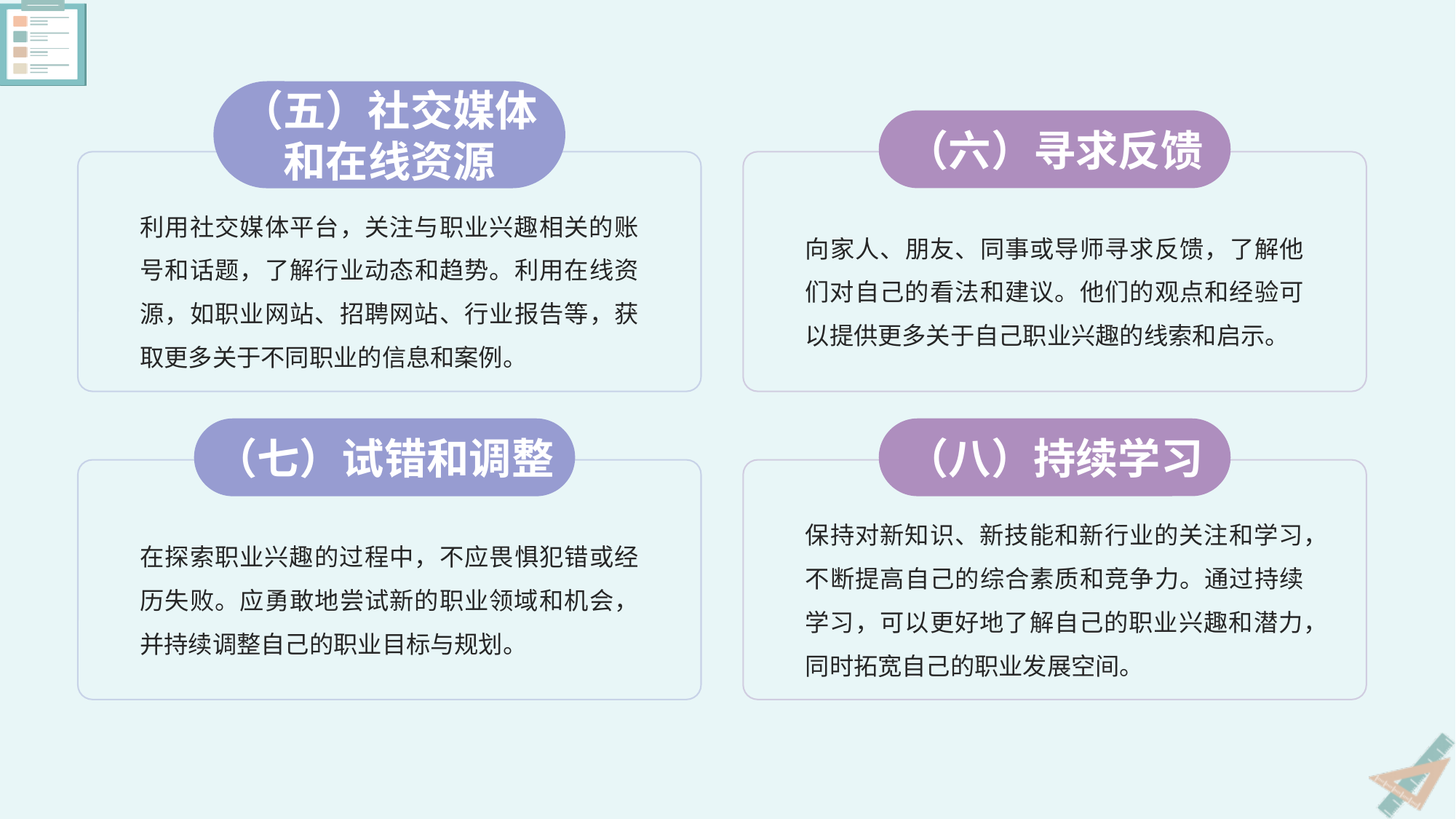

（五）社交媒体和在线资源
（六）寻求反馈
利用社交媒体平台，关注与职业兴趣相关的账号和话题，了解行业动态和趋势。利用在线资源，如职业网站、招聘网站、行业报告等，获取更多关于不同职业的信息和案例。
向家人、朋友、同事或导师寻求反馈，了解他们对自己的看法和建议。他们的观点和经验可以提供更多关于自己职业兴趣的线索和启示。
（八）持续学习
（七）试错和调整
在探索职业兴趣的过程中，不应畏惧犯错或经历失败。应勇敢地尝试新的职业领域和机会，并持续调整自己的职业目标与规划。
保持对新知识、新技能和新行业的关注和学习，不断提高自己的综合素质和竞争力。通过持续学习，可以更好地了解自己的职业兴趣和潜力，同时拓宽自己的职业发展空间。